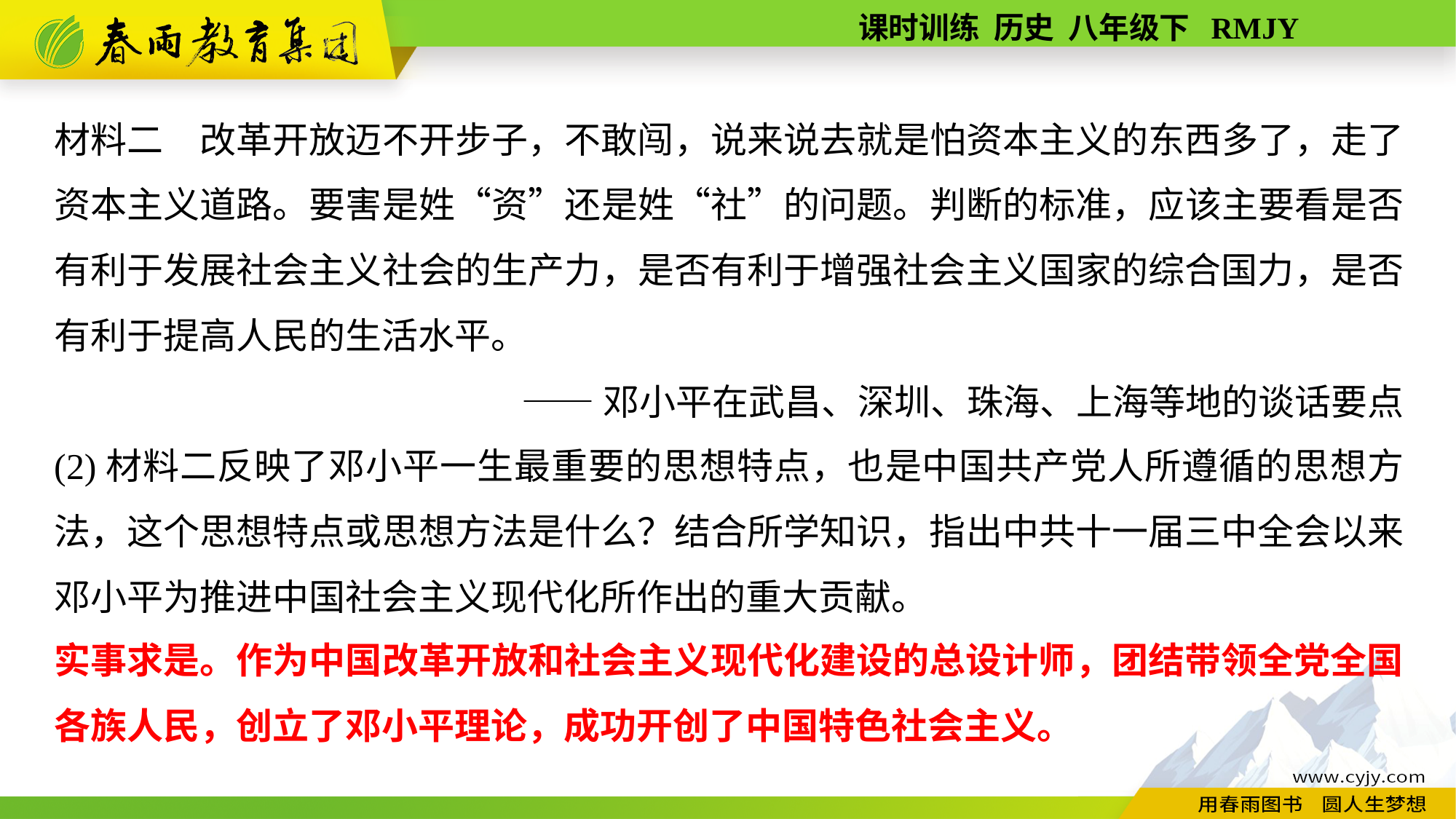

材料二　改革开放迈不开步子，不敢闯，说来说去就是怕资本主义的东西多了，走了资本主义道路。要害是姓“资”还是姓“社”的问题。判断的标准，应该主要看是否有利于发展社会主义社会的生产力，是否有利于增强社会主义国家的综合国力，是否有利于提高人民的生活水平。
——邓小平在武昌、深圳、珠海、上海等地的谈话要点
(2)材料二反映了邓小平一生最重要的思想特点，也是中国共产党人所遵循的思想方法，这个思想特点或思想方法是什么？结合所学知识，指出中共十一届三中全会以来邓小平为推进中国社会主义现代化所作出的重大贡献。
实事求是。作为中国改革开放和社会主义现代化建设的总设计师，团结带领全党全国各族人民，创立了邓小平理论，成功开创了中国特色社会主义。